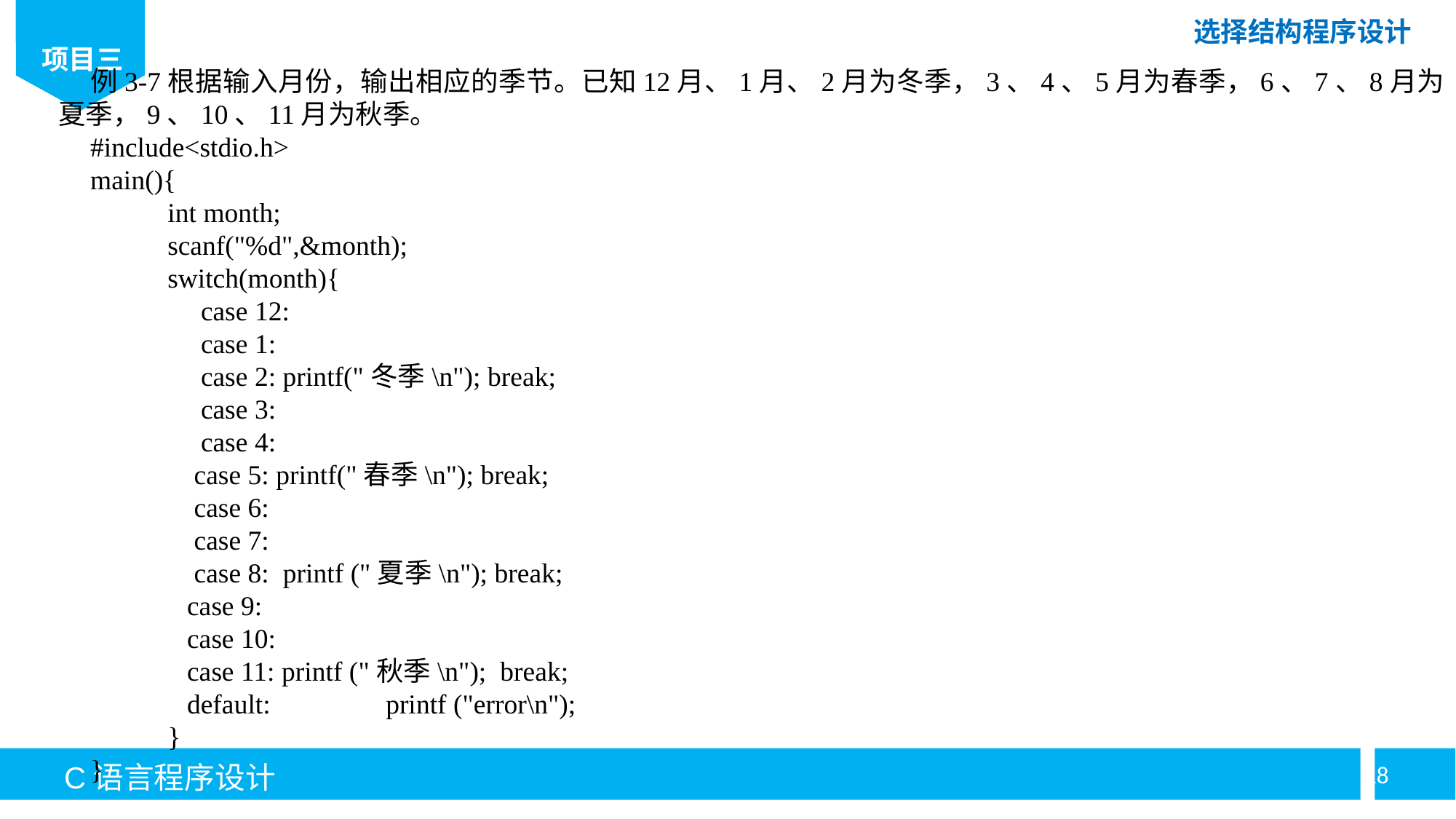

例3-7根据输入月份，输出相应的季节。已知12月、1月、2月为冬季，3、4、5月为春季，6、7、8月为夏季，9、10、11月为秋季。
#include<stdio.h>
main(){
	int month;
	scanf("%d",&month);
	switch(month){
                case 12:
                case 1:
                case 2: printf("冬季\n"); break;
                case 3:
                case 4:
               case 5: printf("春季\n"); break;
               case 6:
               case 7:
               case 8:  printf ("夏季\n"); break;
              case 9:
              case 10:
              case 11: printf ("秋季\n");  break;
              default: 	printf ("error\n");
	}
}